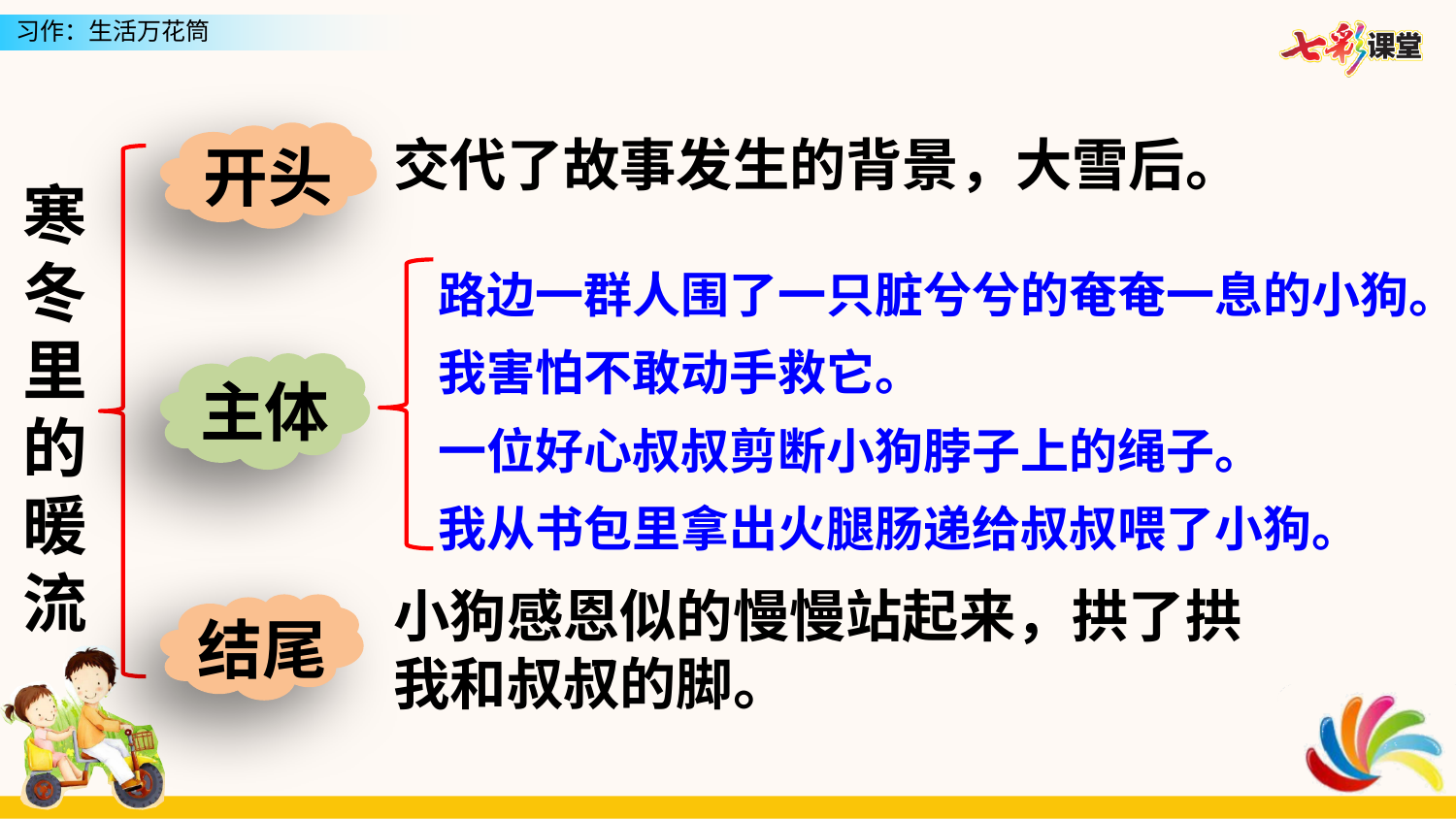

开头
交代了故事发生的背景，大雪后。

寒冬里的暖流
路边一群人围了一只脏兮兮的奄奄一息的小狗。

我害怕不敢动手救它。

主体
一位好心叔叔剪断小狗脖子上的绳子。
我从书包里拿出火腿肠递给叔叔喂了小狗。
小狗感恩似的慢慢站起来，拱了拱我和叔叔的脚。

结尾